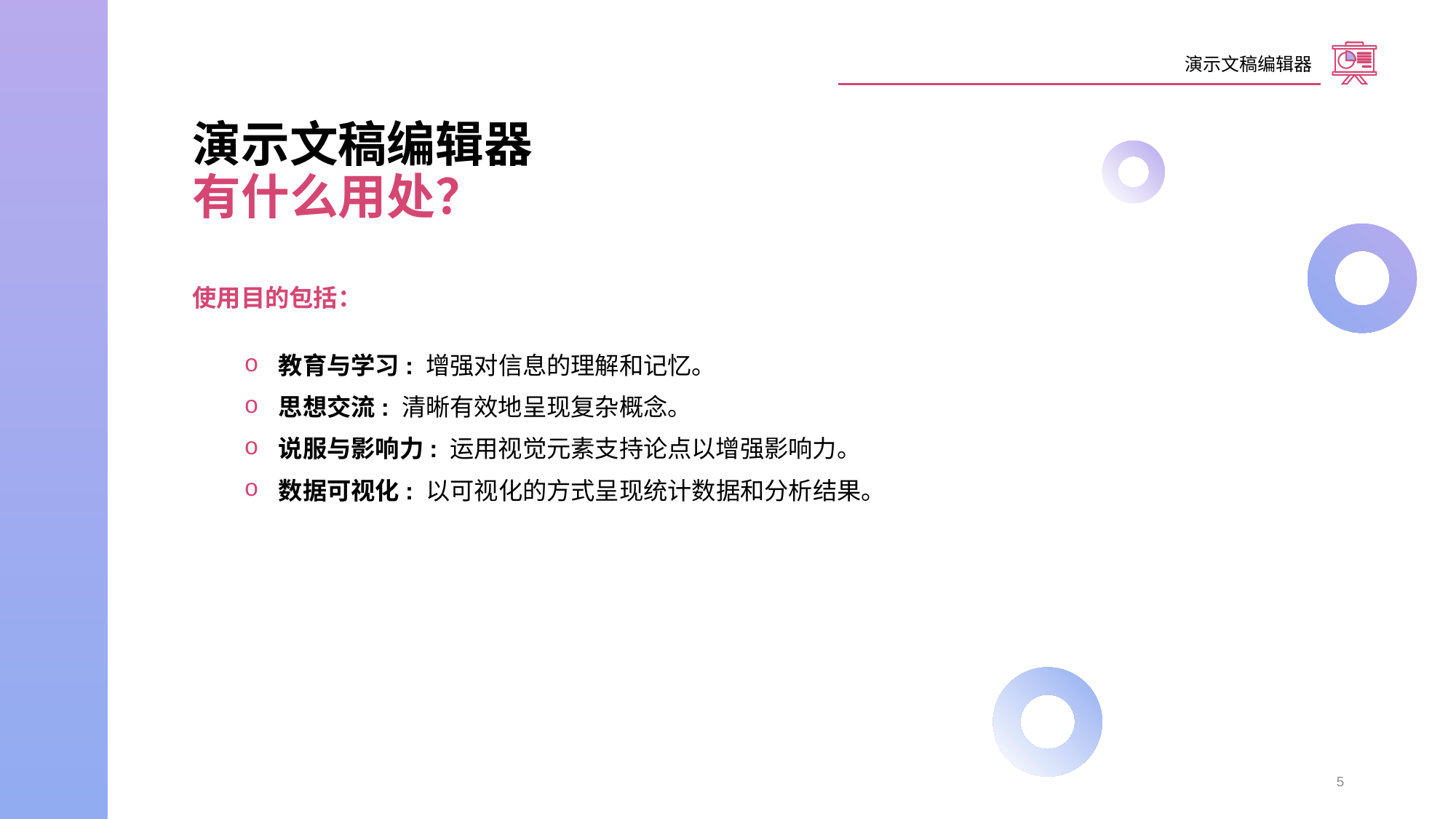

# 演示文稿编辑器 有什么用处？

使用目的包括：
教育与学习: 增强对信息的理解和记忆。
思想交流: 清晰有效地呈现复杂概念。
说服与影响力: 运用视觉元素支持论点以增强影响力。
数据可视化: 以可视化的方式呈现统计数据和分析结果。

5